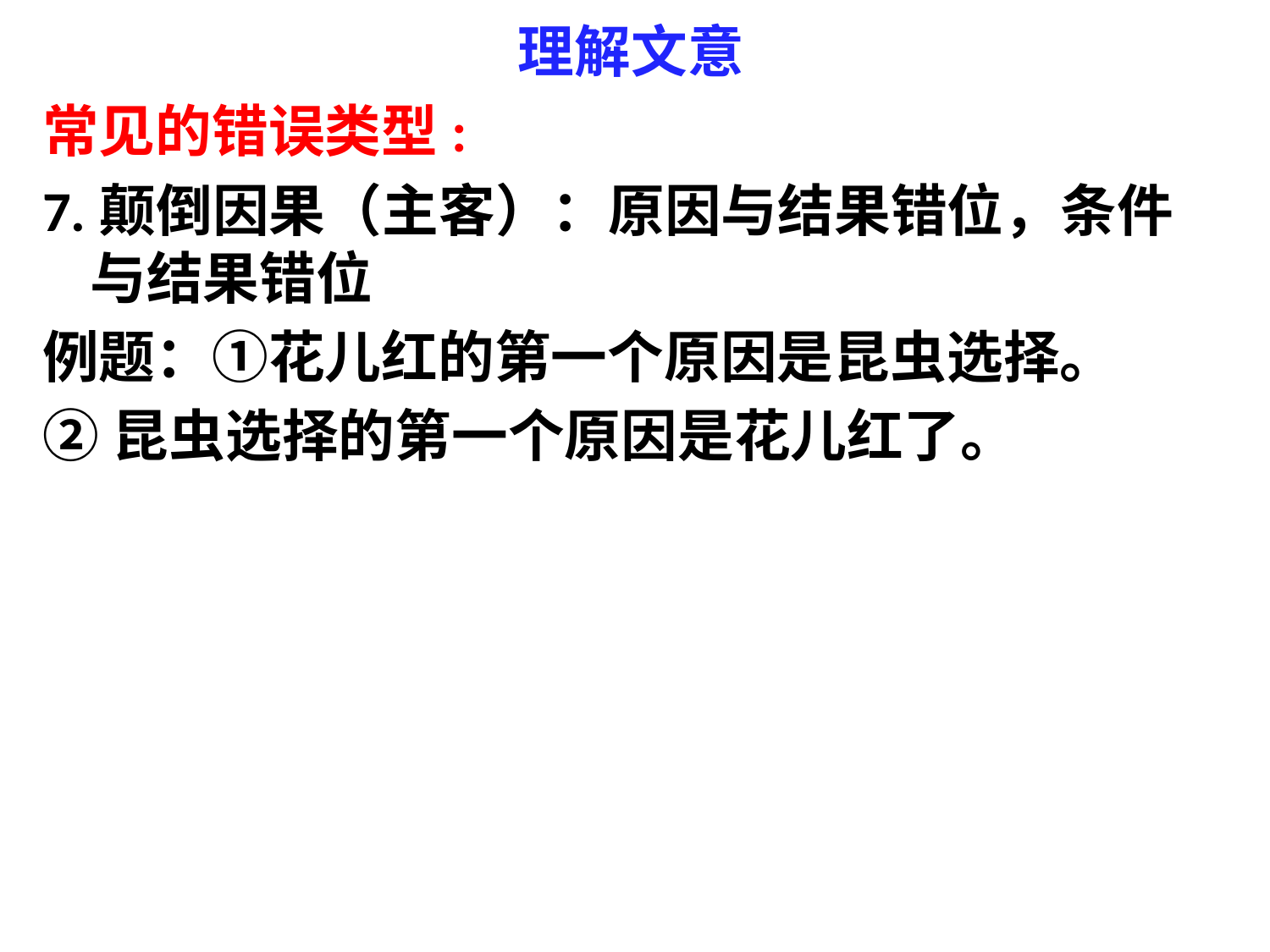

# 理解文意
常见的错误类型:
7.颠倒因果（主客）：原因与结果错位，条件与结果错位
例题：①花儿红的第一个原因是昆虫选择。
②昆虫选择的第一个原因是花儿红了。